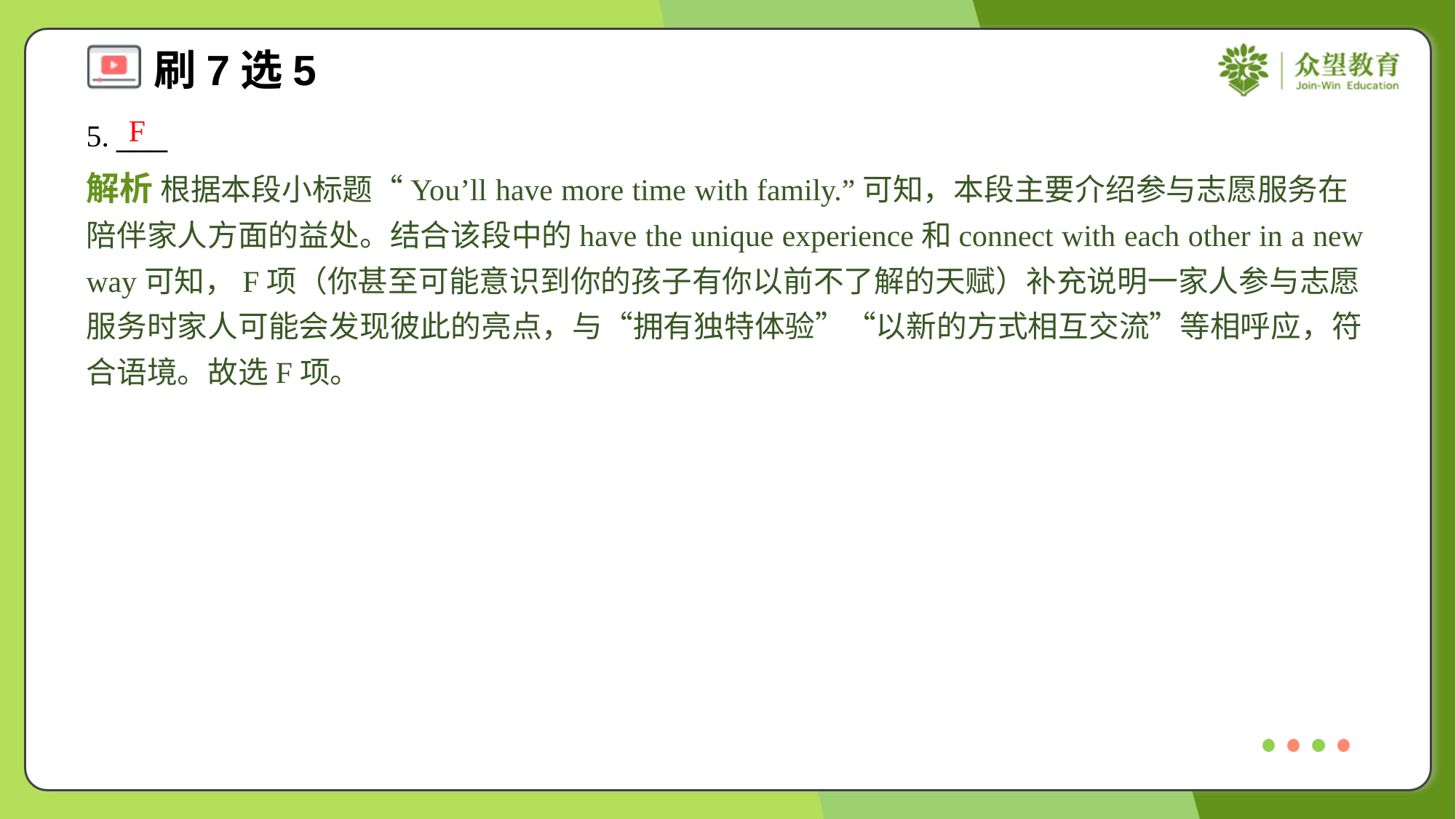

F
5. ___
解析 根据本段小标题“You’ll have more time with family.”可知，本段主要介绍参与志愿服务在陪伴家人方面的益处。结合该段中的have the unique experience和connect with each other in a new way可知，F项（你甚至可能意识到你的孩子有你以前不了解的天赋）补充说明一家人参与志愿服务时家人可能会发现彼此的亮点，与“拥有独特体验”“以新的方式相互交流”等相呼应，符合语境。故选F项。